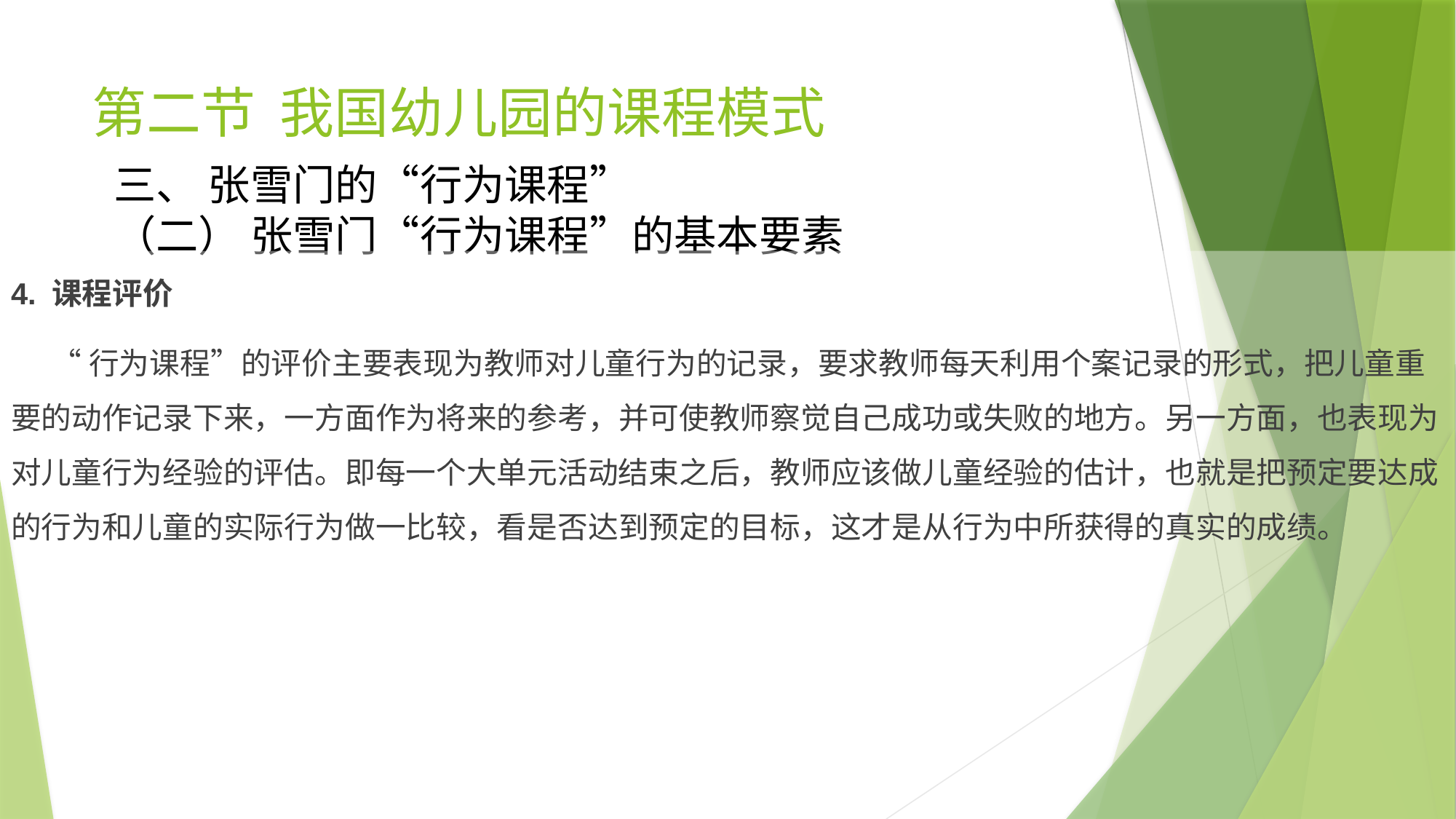

# 第二节  我国幼儿园的课程模式
三、 张雪门的“行为课程”
（二） 张雪门“行为课程”的基本要素
4. 课程评价
      “行为课程”的评价主要表现为教师对儿童行为的记录，要求教师每天利用个案记录的形式，把儿童重要的动作记录下来，一方面作为将来的参考，并可使教师察觉自己成功或失败的地方。另一方面，也表现为对儿童行为经验的评估。即每一个大单元活动结束之后，教师应该做儿童经验的估计，也就是把预定要达成的行为和儿童的实际行为做一比较，看是否达到预定的目标，这才是从行为中所获得的真实的成绩。